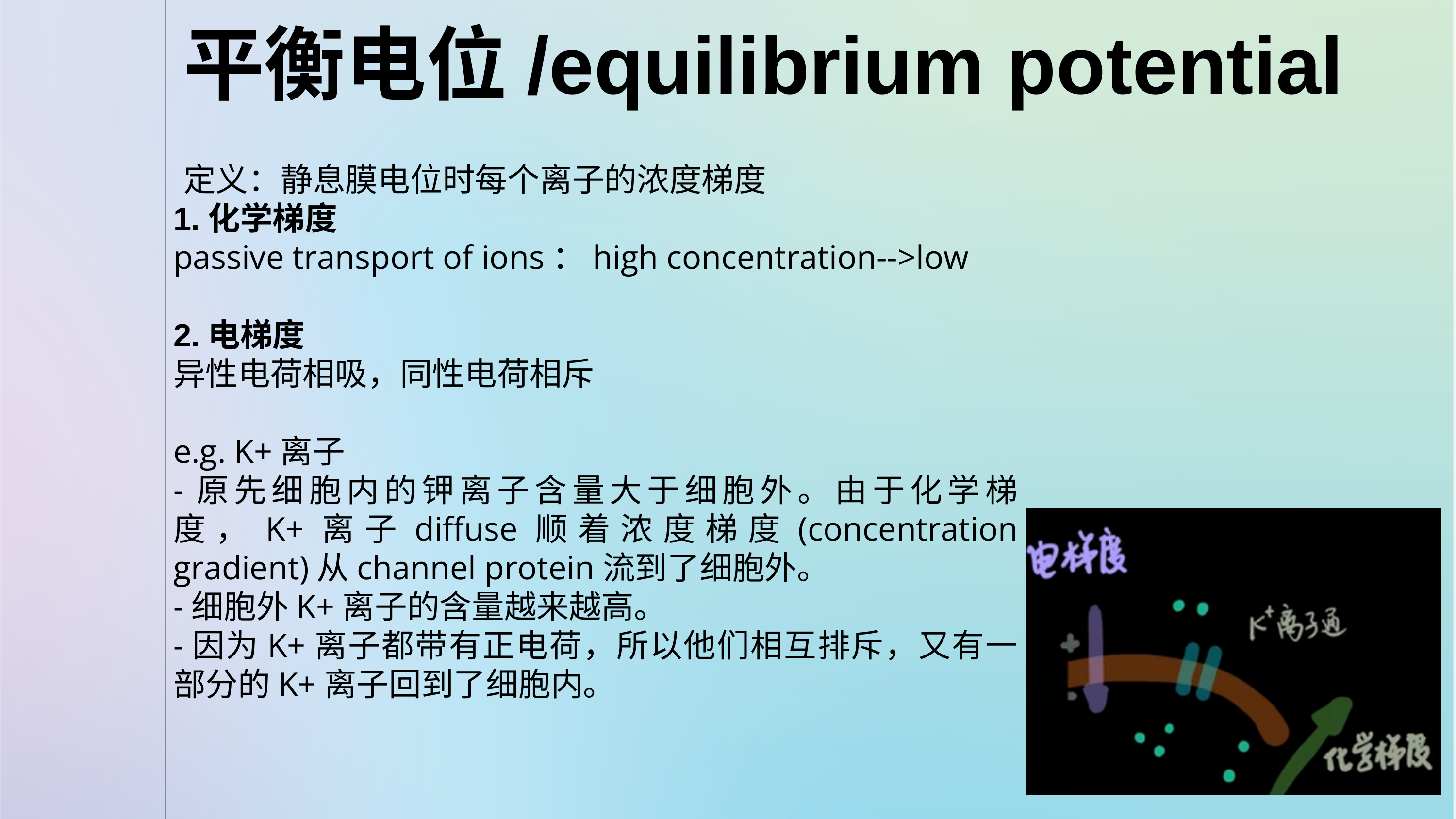

平衡电位/equilibrium potential
定义：静息膜电位时每个离子的浓度梯度
1.化学梯度
passive transport of ions：high concentration-->low

2.电梯度
异性电荷相吸，同性电荷相斥

e.g. K+离子
-原先细胞内的钾离子含量大于细胞外。由于化学梯度，K+离子diffuse顺着浓度梯度(concentration gradient)从channel protein流到了细胞外。
-细胞外K+离子的含量越来越高。
-因为K+离子都带有正电荷，所以他们相互排斥，又有一部分的K+离子回到了细胞内。